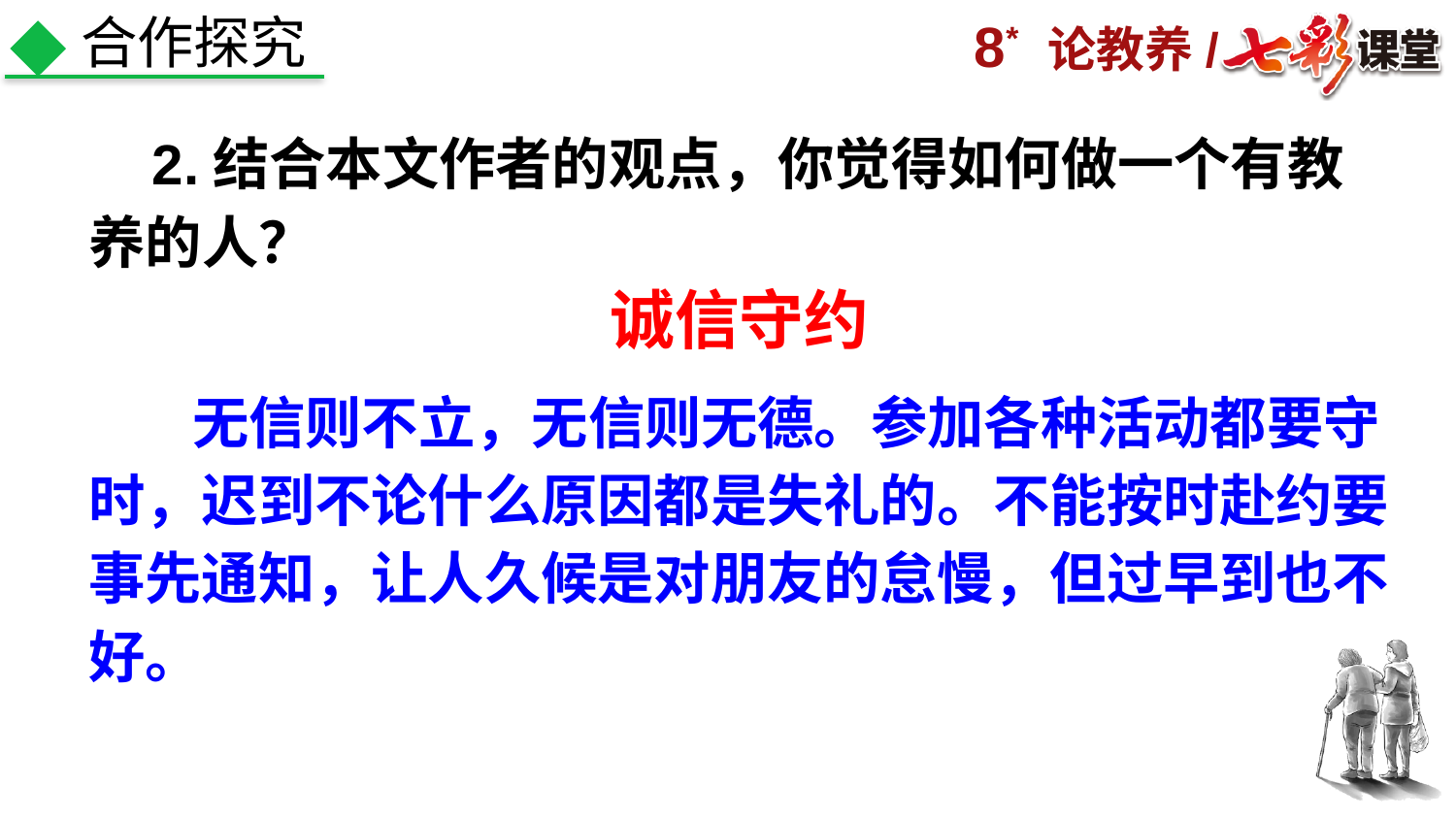

合作探究

    2.结合本文作者的观点，你觉得如何做一个有教养的人？
诚信守约
       无信则不立，无信则无德。参加各种活动都要守时，迟到不论什么原因都是失礼的。不能按时赴约要事先通知，让人久候是对朋友的怠慢，但过早到也不好。